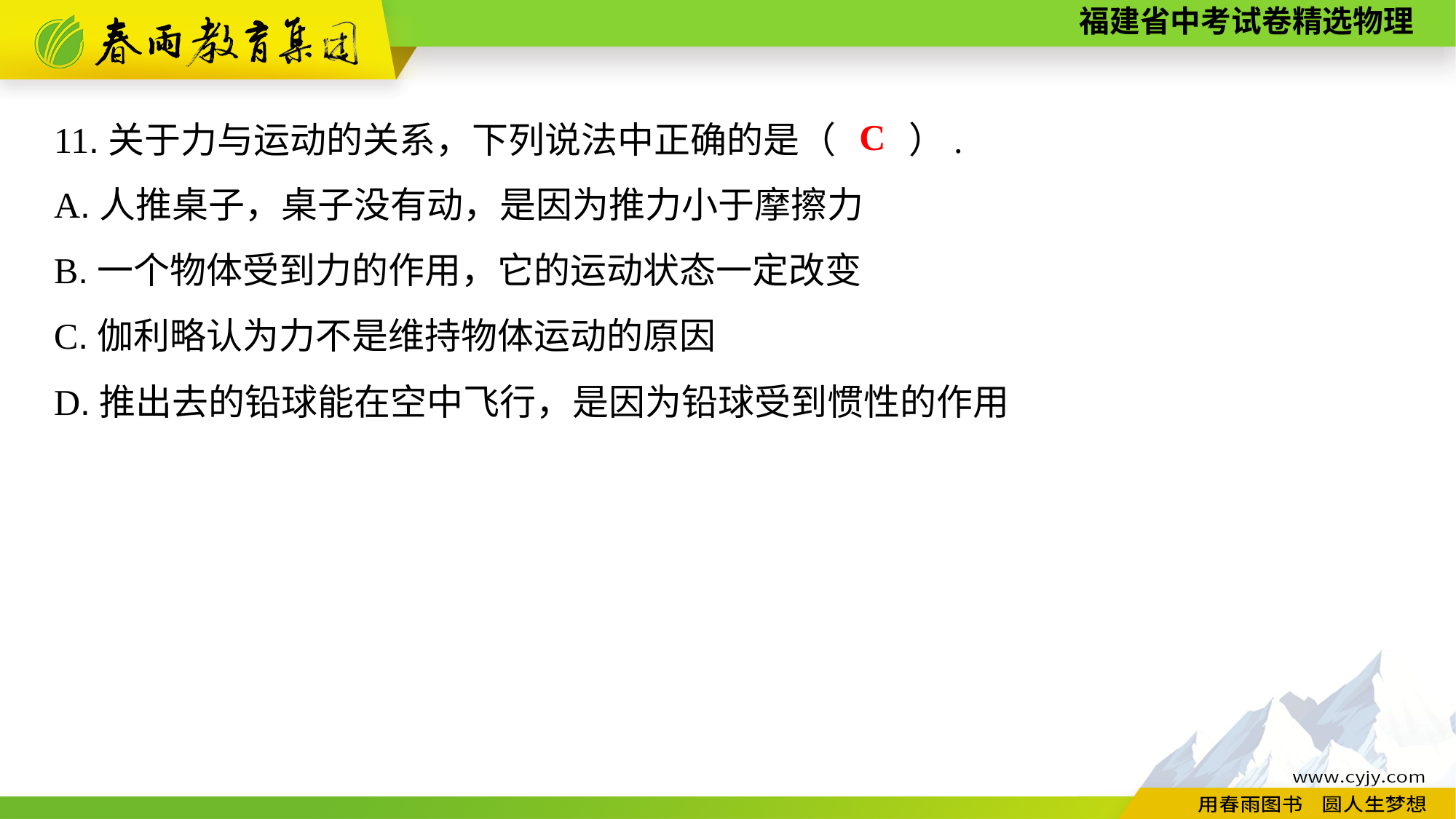

11.关于力与运动的关系，下列说法中正确的是（　　）.
A.人推桌子，桌子没有动，是因为推力小于摩擦力
B.一个物体受到力的作用，它的运动状态一定改变
C.伽利略认为力不是维持物体运动的原因
D.推出去的铅球能在空中飞行，是因为铅球受到惯性的作用
C